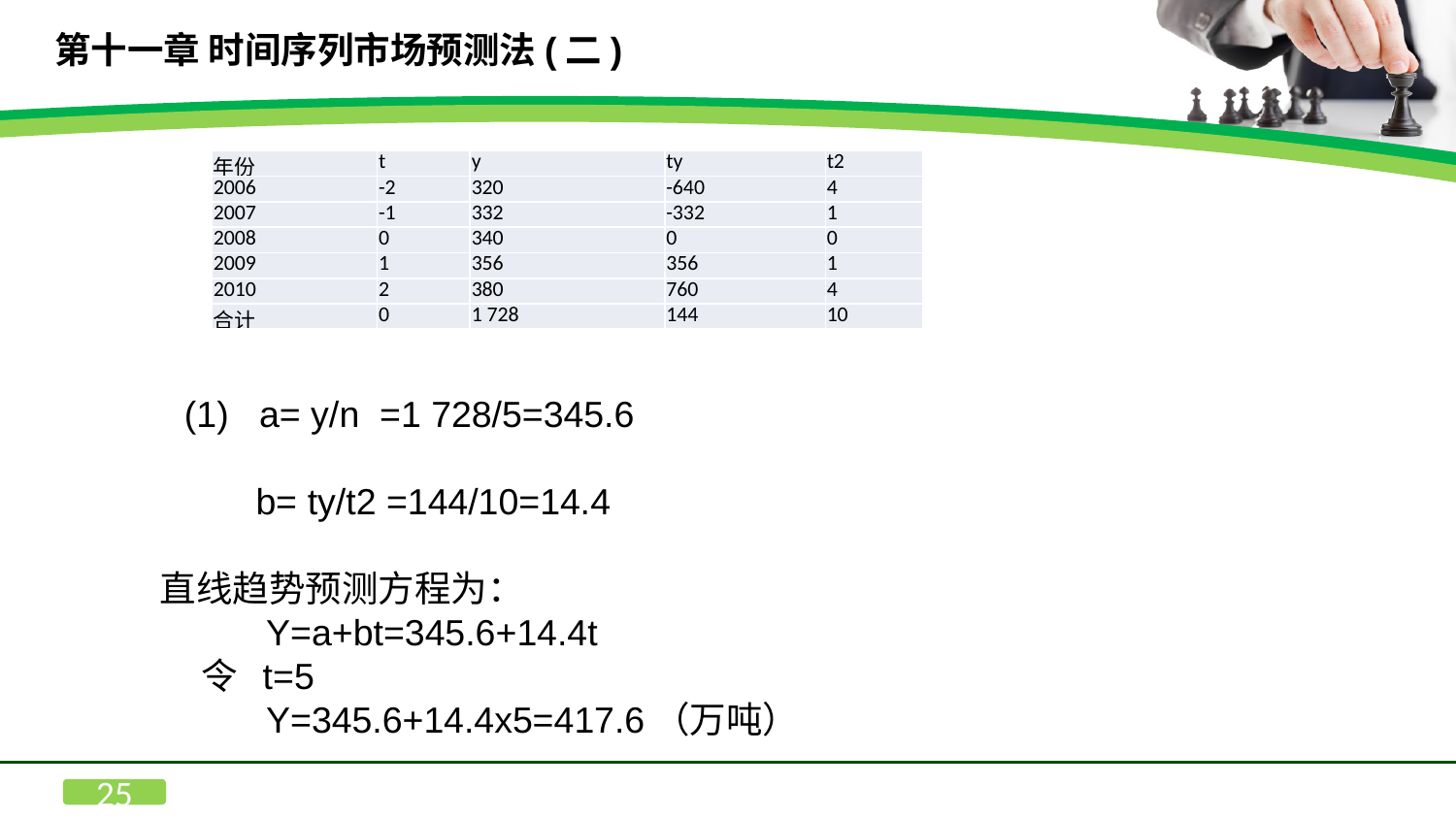

第十一章 时间序列市场预测法(二)
| 年份 | t | y | ty | t2 |
| --- | --- | --- | --- | --- |
| 2006 | -2 | 320 | -640 | 4 |
| 2007 | -1 | 332 | -332 | 1 |
| 2008 | 0 | 340 | 0 | 0 |
| 2009 | 1 | 356 | 356 | 1 |
| 2010 | 2 | 380 | 760 | 4 |
| 合计 | 0 | 1 728 | 144 | 10 |

             (1)   a= y/n  =1 728/5=345.6
                    b= ty/t2 =144/10=14.4
            直线趋势预测方程为：
                     Y=a+bt=345.6+14.4t
                 令  t=5
                     Y=345.6+14.4x5=417.6（万吨）